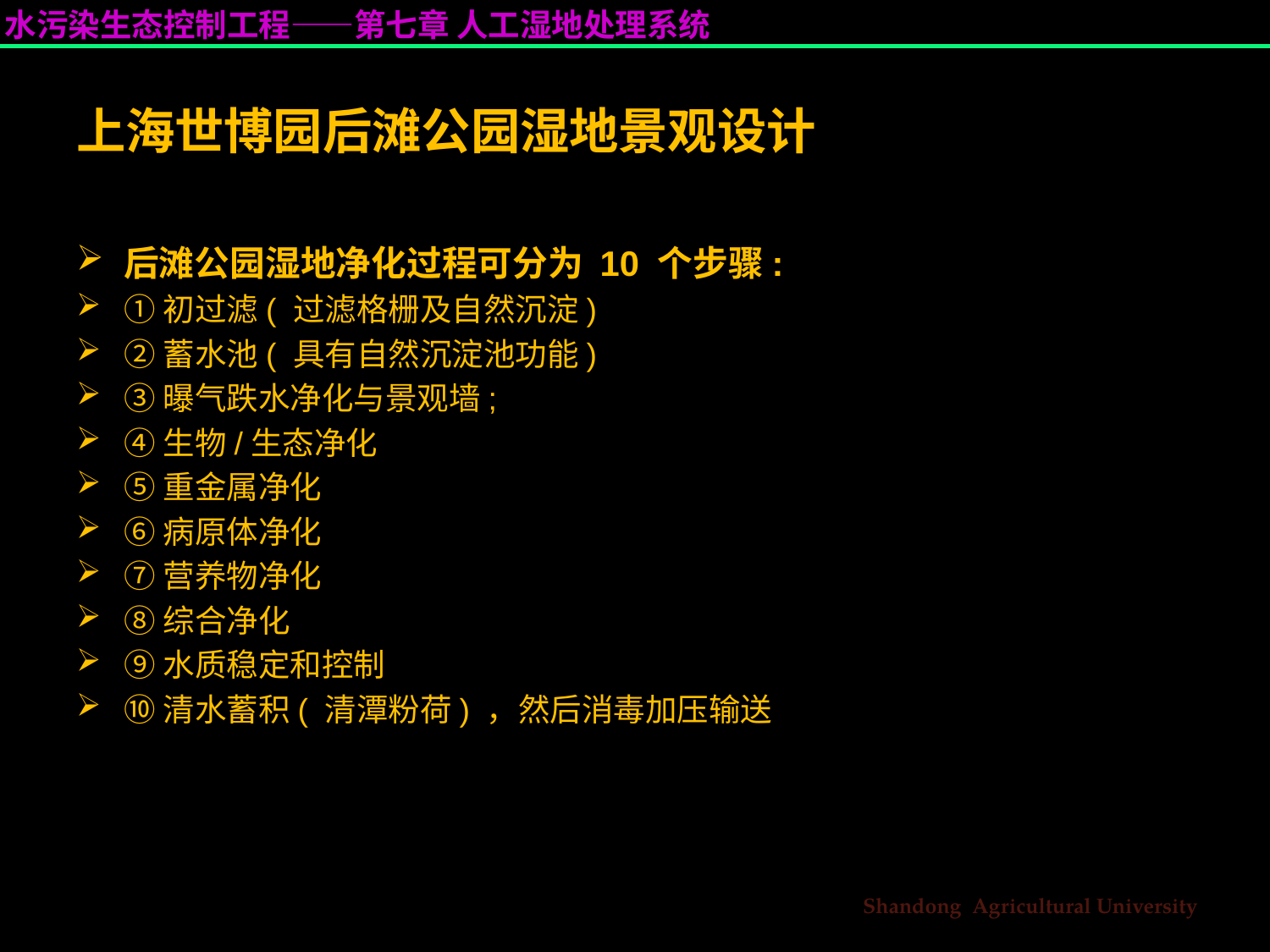

上海世博园后滩公园湿地景观设计
后滩公园湿地净化过程可分为 10 个步骤:
①初过滤( 过滤格栅及自然沉淀)
②蓄水池( 具有自然沉淀池功能)
③曝气跌水净化与景观墙;
④生物/生态净化
⑤重金属净化
⑥病原体净化
⑦营养物净化
⑧综合净化
⑨水质稳定和控制
⑩清水蓄积( 清潭粉荷) ，然后消毒加压输送